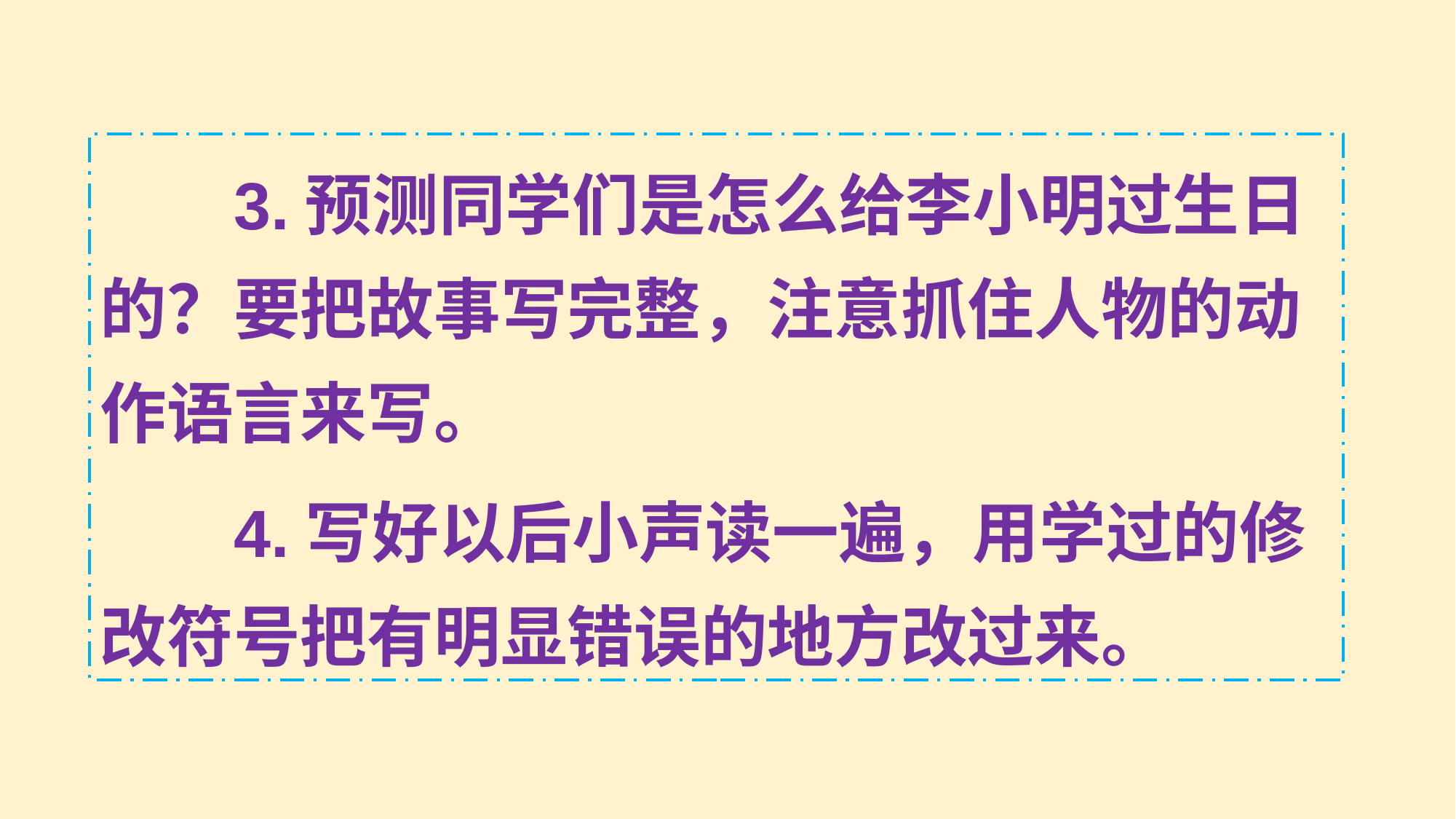

3.预测同学们是怎么给李小明过生日的？要把故事写完整，注意抓住人物的动作语言来写。
4.写好以后小声读一遍，用学过的修改符号把有明显错误的地方改过来。